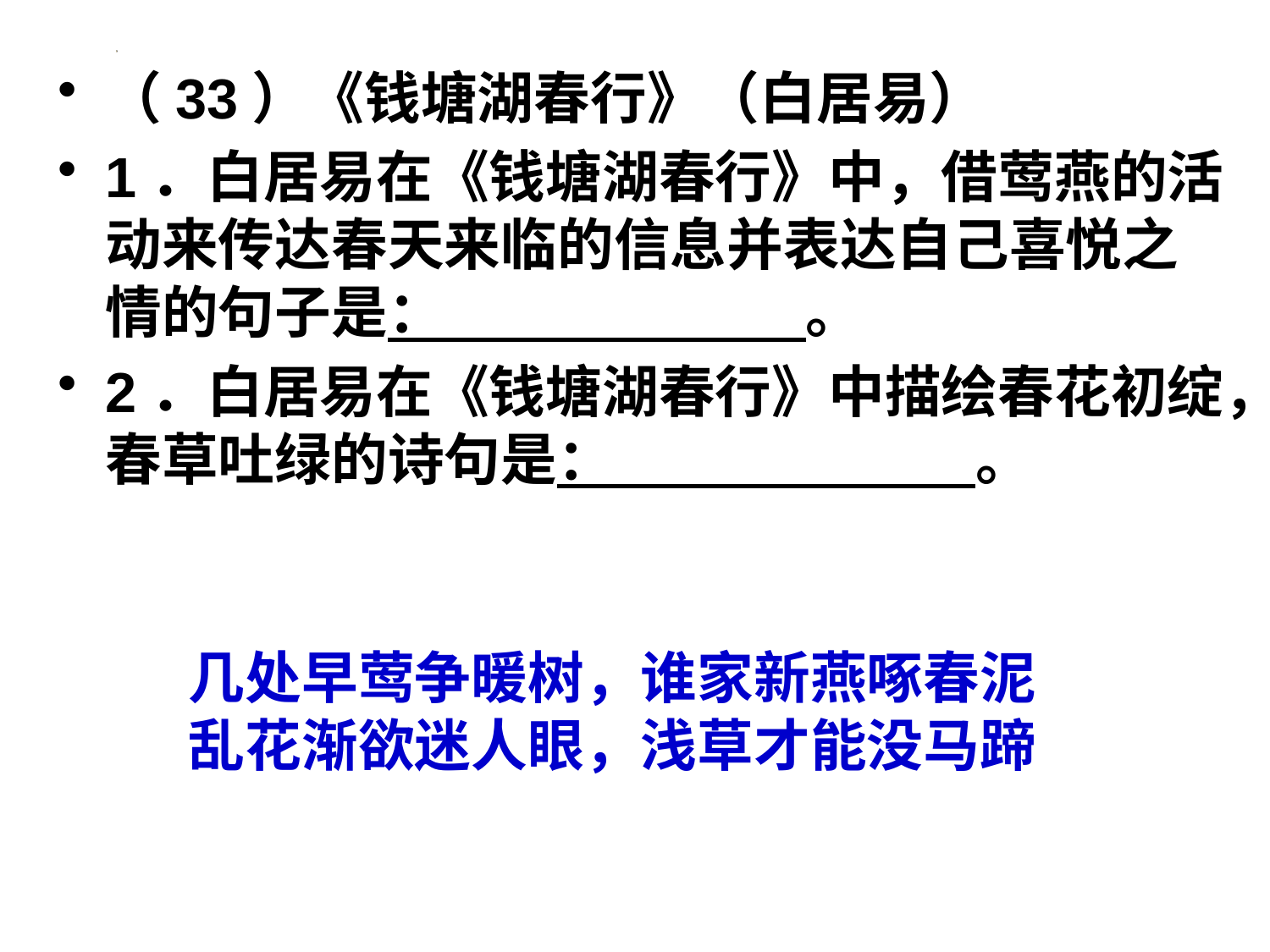

#
（33）《钱塘湖春行》（白居易）
1．白居易在《钱塘湖春行》中，借莺燕的活动来传达春天来临的信息并表达自己喜悦之情的句子是：                            。
2．白居易在《钱塘湖春行》中描绘春花初绽，春草吐绿的诗句是：                            。
几处早莺争暖树，谁家新燕啄春泥
乱花渐欲迷人眼，浅草才能没马蹄